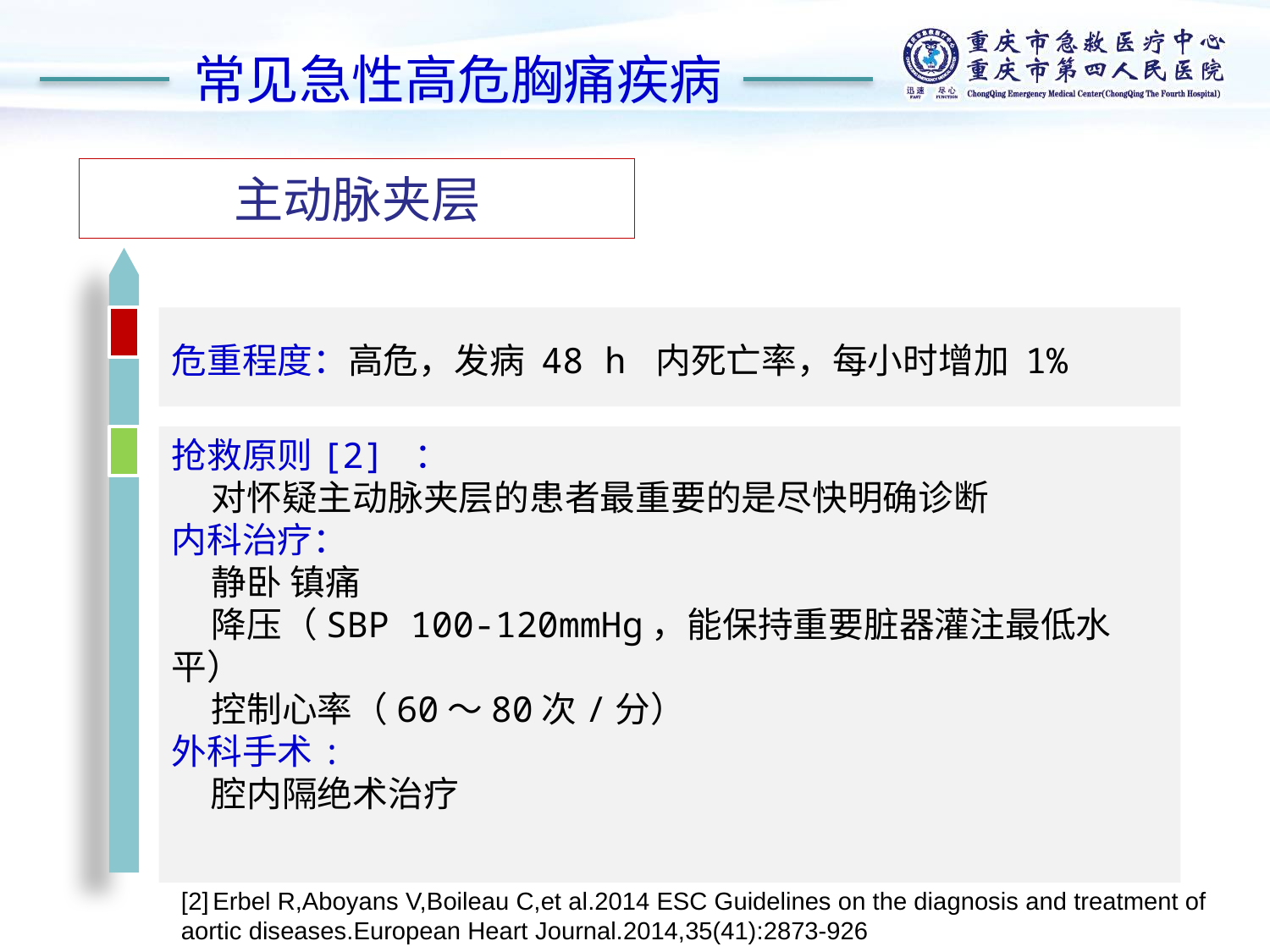

常见急性高危胸痛疾病
主动脉夹层

危重程度：高危，发病 48 h 内死亡率，每小时增加 1%

抢救原则[2] ：
    对怀疑主动脉夹层的患者最重要的是尽快明确诊断
内科治疗：
    静卧 镇痛
    降压（SBP 100-120mmHg，能保持重要脏器灌注最低水平）
    控制心率（60～80次/分）
外科手术:
    腔内隔绝术治疗

[2] Erbel R,Aboyans V,Boileau C,et al.2014 ESC Guidelines on the diagnosis and treatment of aortic diseases.European Heart Journal.2014,35(41):2873-926